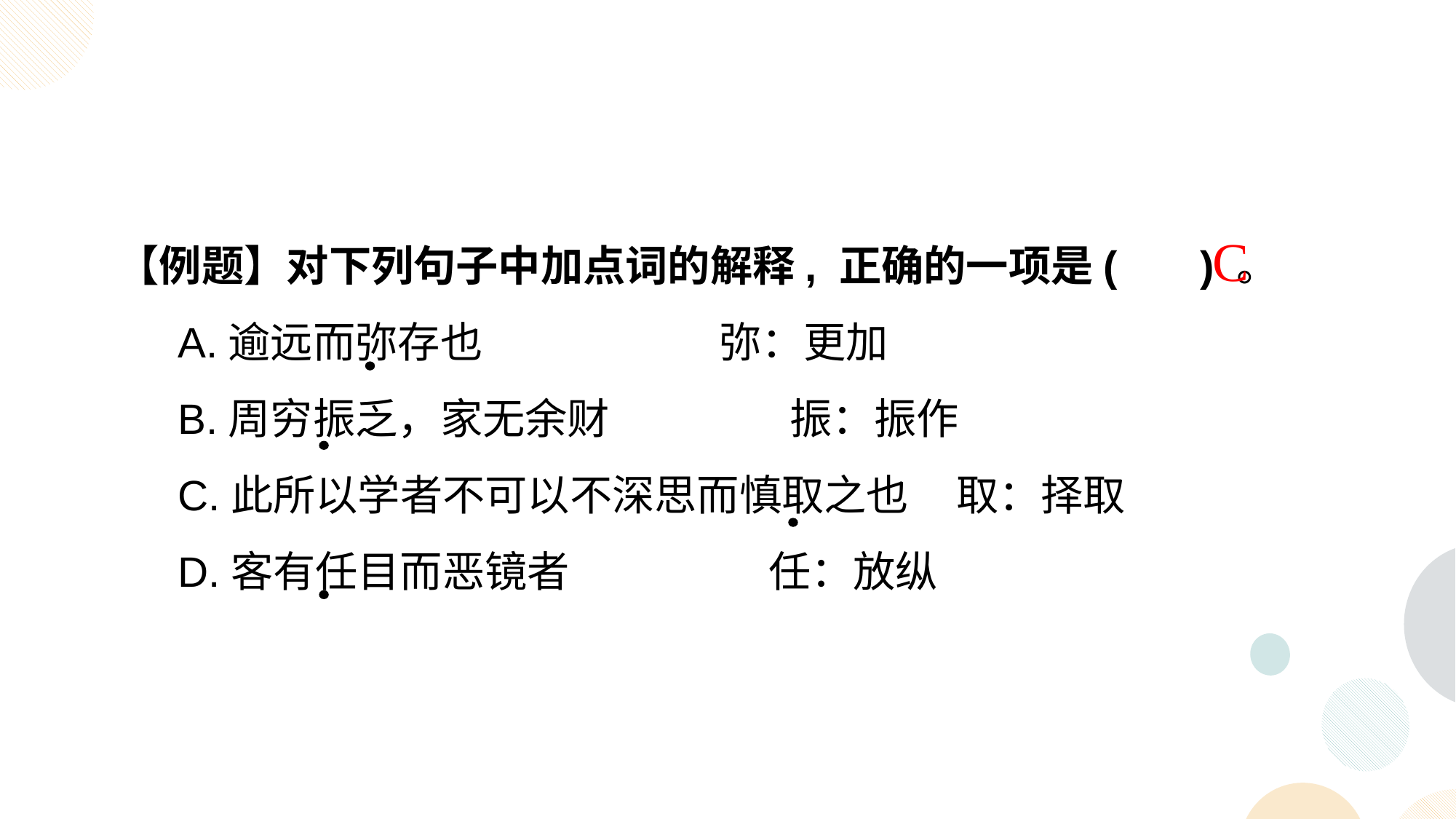

【例题】对下列句子中加点词的解释, 正确的一项是(       ) 。
A.逾远而弥存也                         弥：更加
B.周穷振乏，家无余财                   振：振作
C.此所以学者不可以不深思而慎取之也     取：择取
D.客有任目而恶镜者                     任：放纵
C